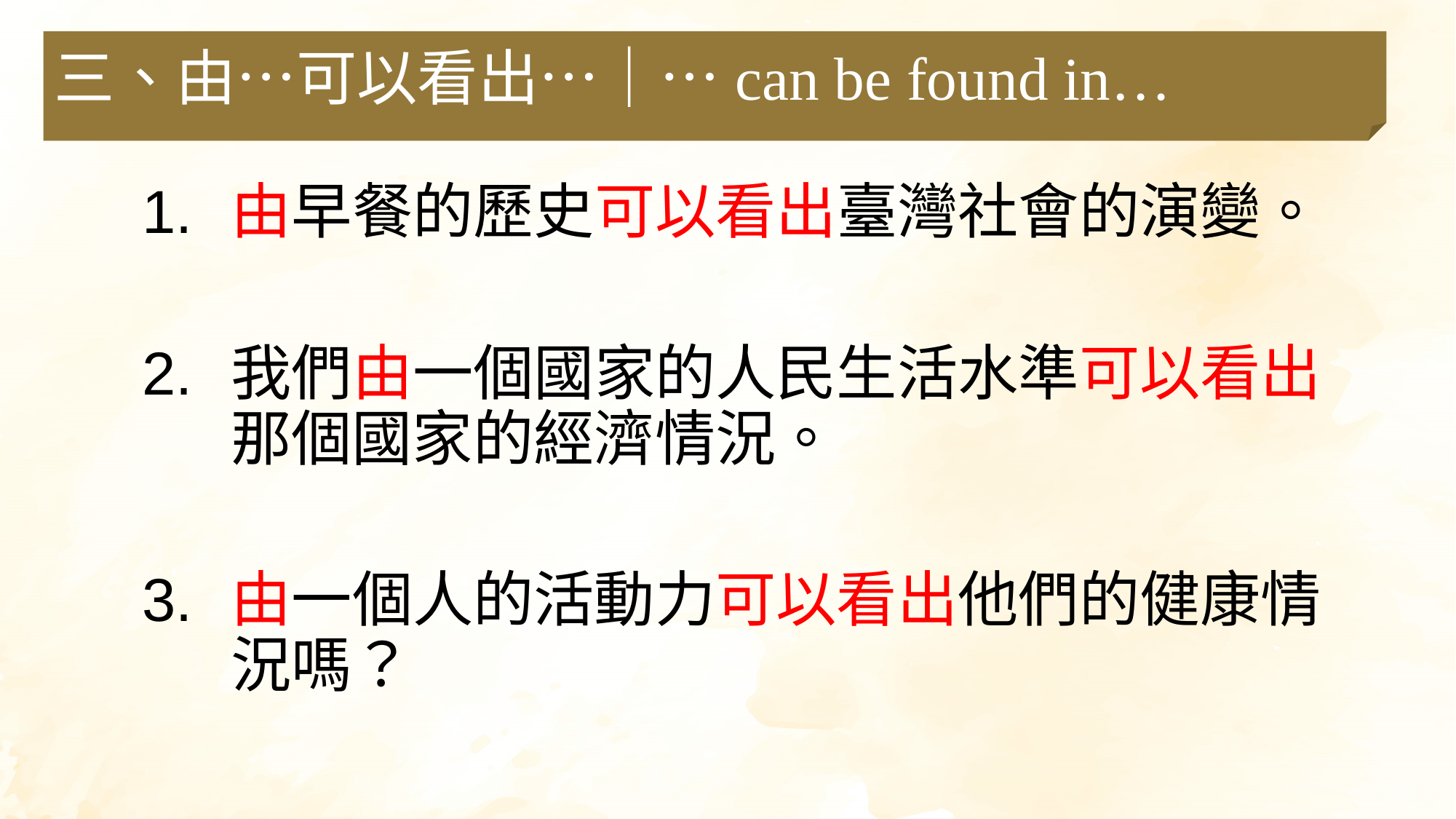

三、由…可以看出…｜…can be found in…
由早餐的歷史可以看出臺灣社會的演變。

我們由一個國家的人民生活水準可以看出那個國家的經濟情況。

由一個人的活動力可以看出他們的健康情況嗎？